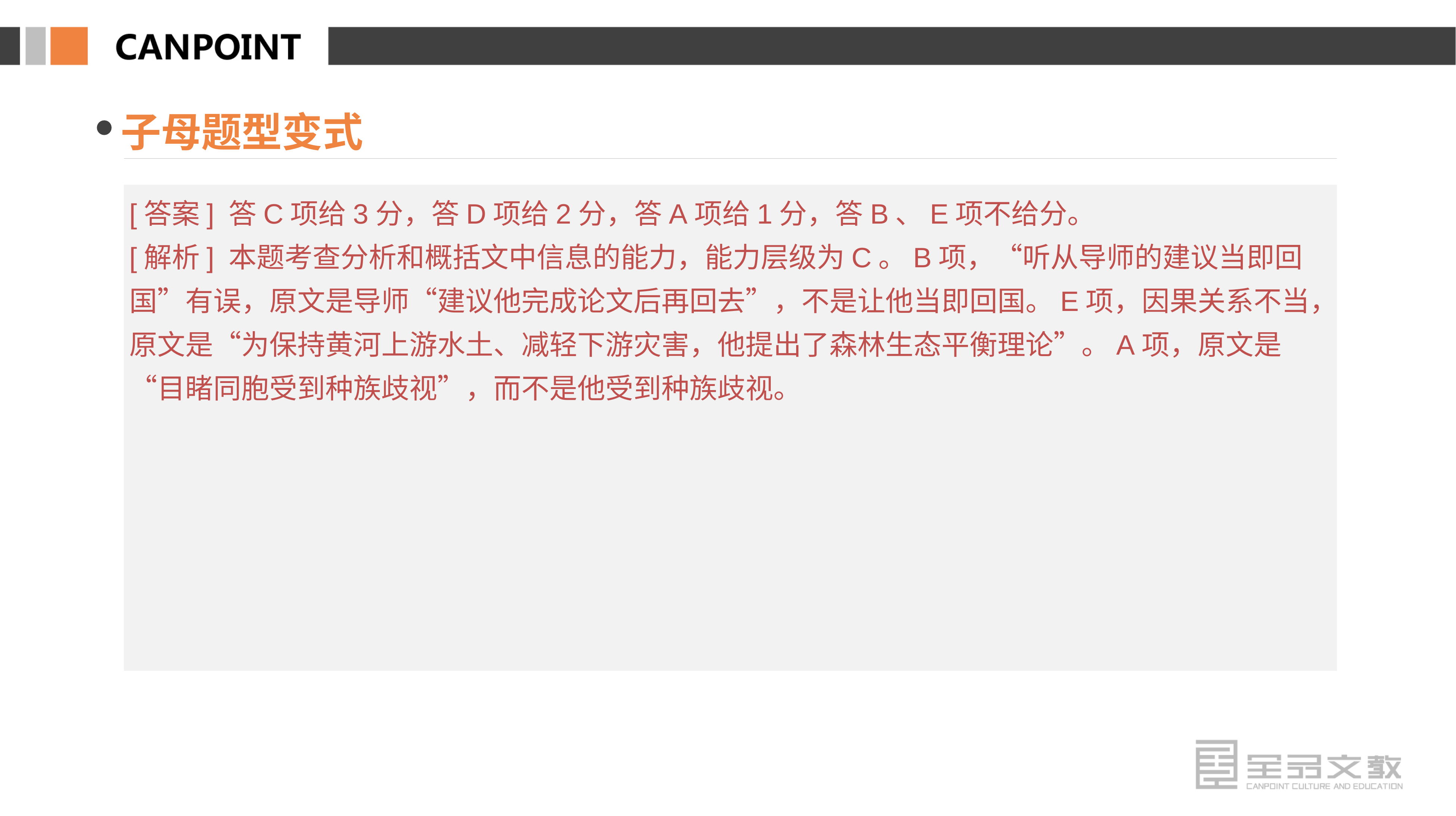

子母题型变式

[答案] 答C项给3分，答D项给2分，答A项给1分，答B、E项不给分。
[解析] 本题考查分析和概括文中信息的能力，能力层级为C。B项，“听从导师的建议当即回国”有误，原文是导师“建议他完成论文后再回去”，不是让他当即回国。E项，因果关系不当，原文是“为保持黄河上游水土、减轻下游灾害，他提出了森林生态平衡理论”。A项，原文是“目睹同胞受到种族歧视”，而不是他受到种族歧视。